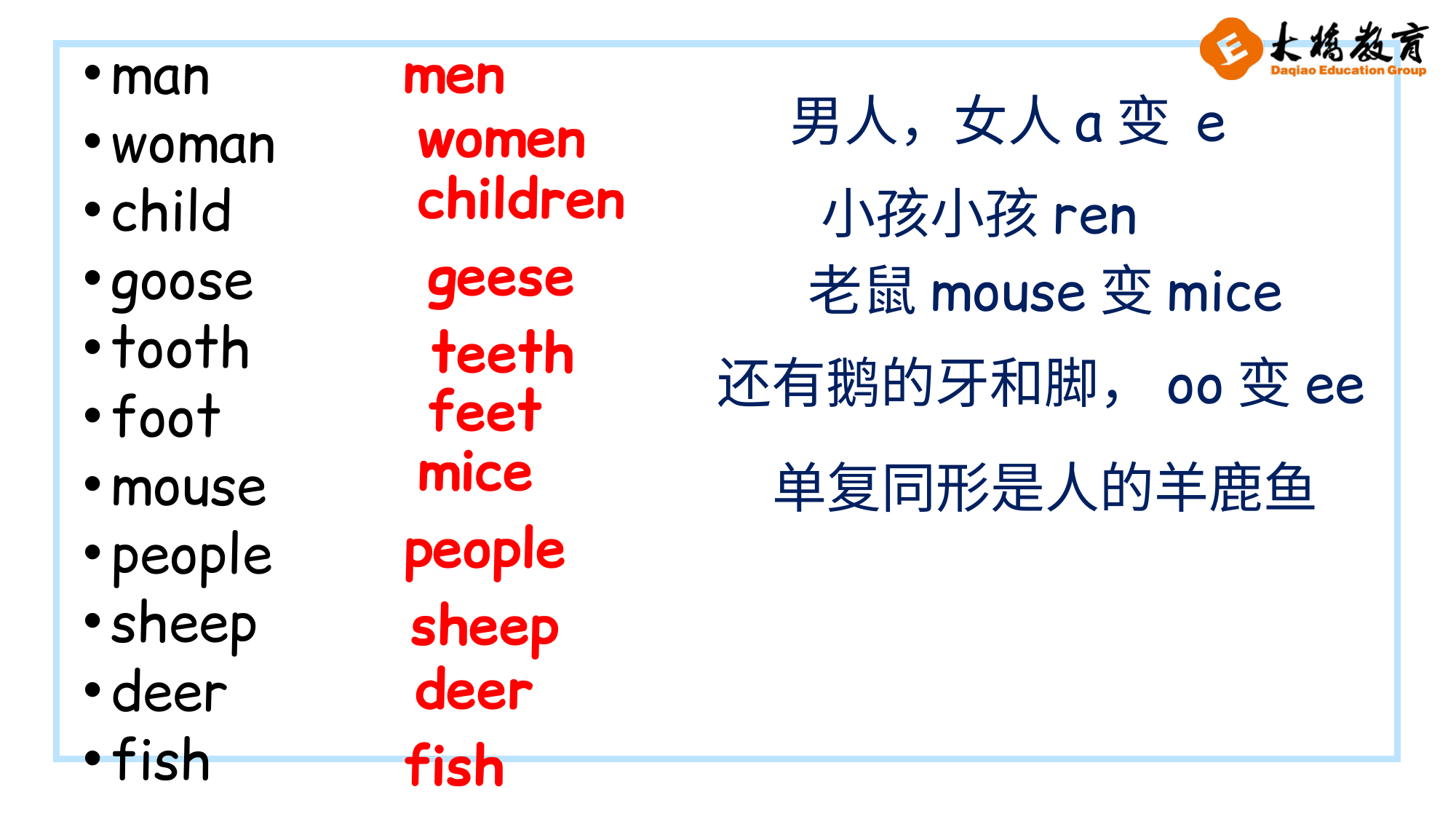

men
man
woman
child
goose
tooth
foot
mouse
people
sheep
deer
fish
男人，女人a变 e
women
children
小孩小孩ren
geese
老鼠mouse变mice
teeth
还有鹅的牙和脚，oo变ee
feet
mice
单复同形是人的羊鹿鱼
people
sheep
deer
fish